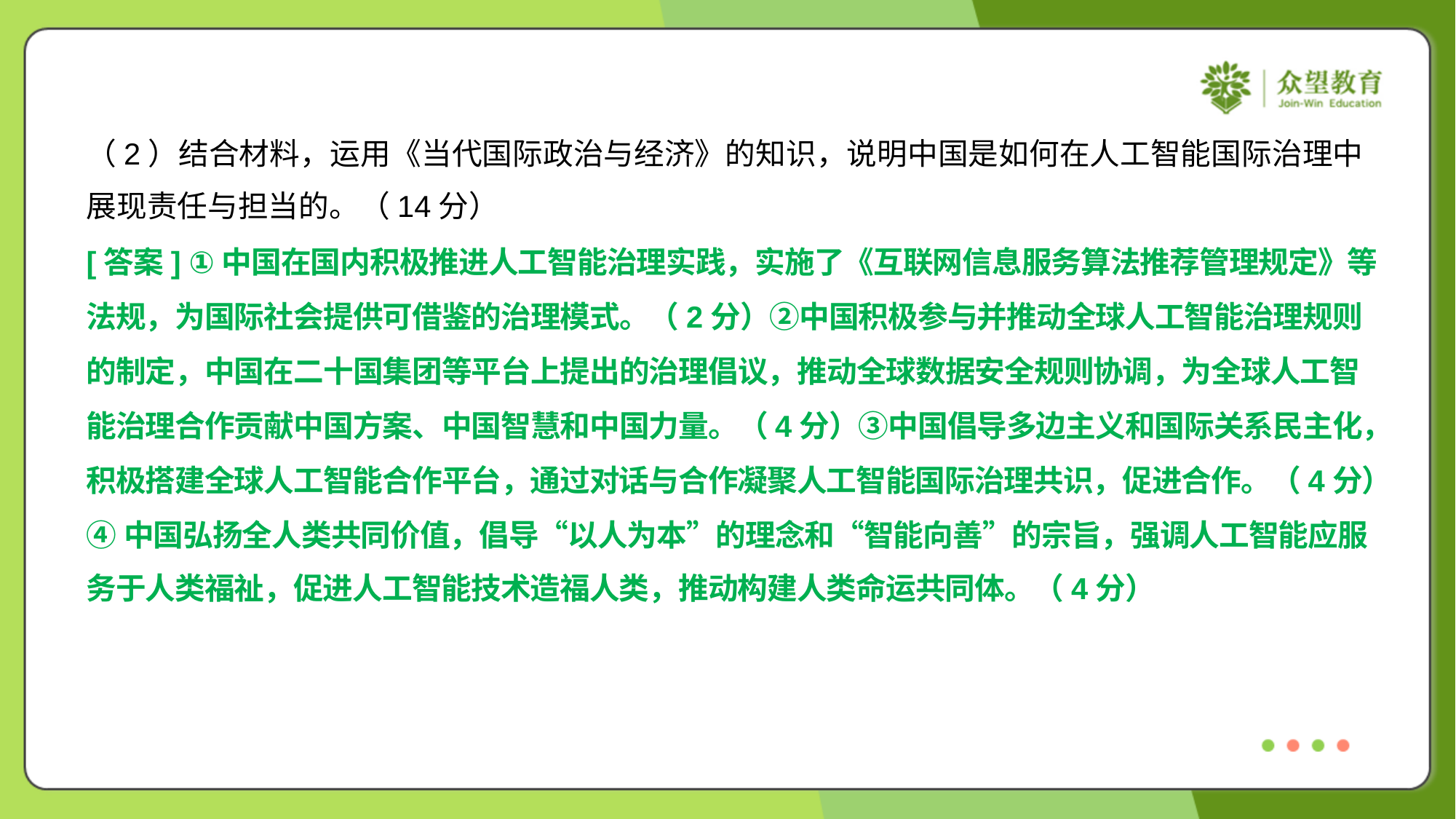

（2）结合材料，运用《当代国际政治与经济》的知识，说明中国是如何在人工智能国际治理中
展现责任与担当的。（14分）
[答案] ①中国在国内积极推进人工智能治理实践，实施了《互联网信息服务算法推荐管理规定》等
法规，为国际社会提供可借鉴的治理模式。（2分）②中国积极参与并推动全球人工智能治理规则
的制定，中国在二十国集团等平台上提出的治理倡议，推动全球数据安全规则协调，为全球人工智
能治理合作贡献中国方案、中国智慧和中国力量。（4分）③中国倡导多边主义和国际关系民主化，
积极搭建全球人工智能合作平台，通过对话与合作凝聚人工智能国际治理共识，促进合作。（4分）
④中国弘扬全人类共同价值，倡导“以人为本”的理念和“智能向善”的宗旨，强调人工智能应服
务于人类福祉，促进人工智能技术造福人类，推动构建人类命运共同体。（4分）